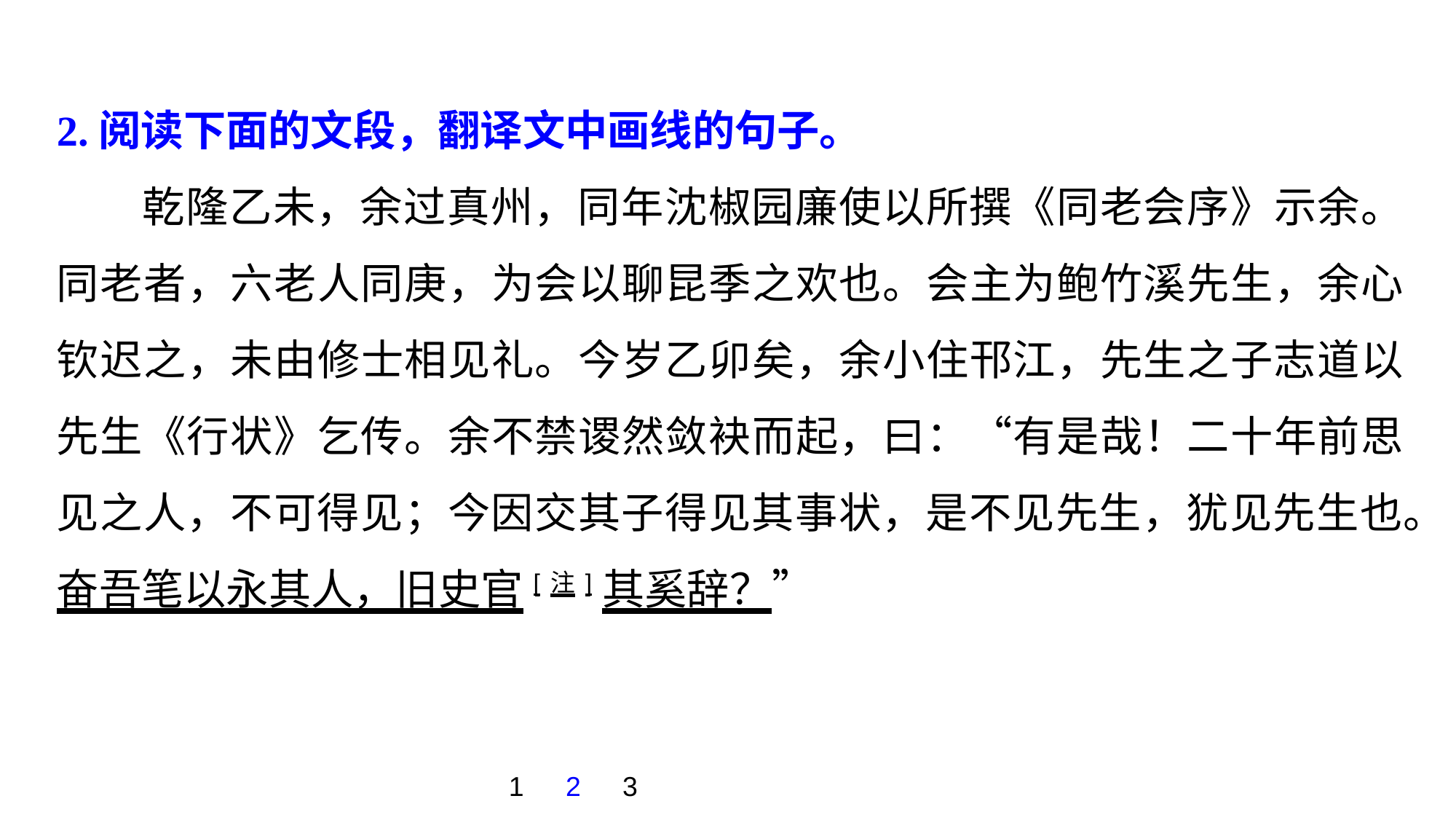

2.阅读下面的文段，翻译文中画线的句子。
乾隆乙未，余过真州，同年沈椒园廉使以所撰《同老会序》示余。同老者，六老人同庚，为会以聊昆季之欢也。会主为鲍竹溪先生，余心钦迟之，未由修士相见礼。今岁乙卯矣，余小住邗江，先生之子志道以先生《行状》乞传。余不禁谡然敛袂而起，曰：“有是哉！二十年前思见之人，不可得见；今因交其子得见其事状，是不见先生，犹见先生也。奋吾笔以永其人，旧史官[注]其奚辞？”
1
2
3